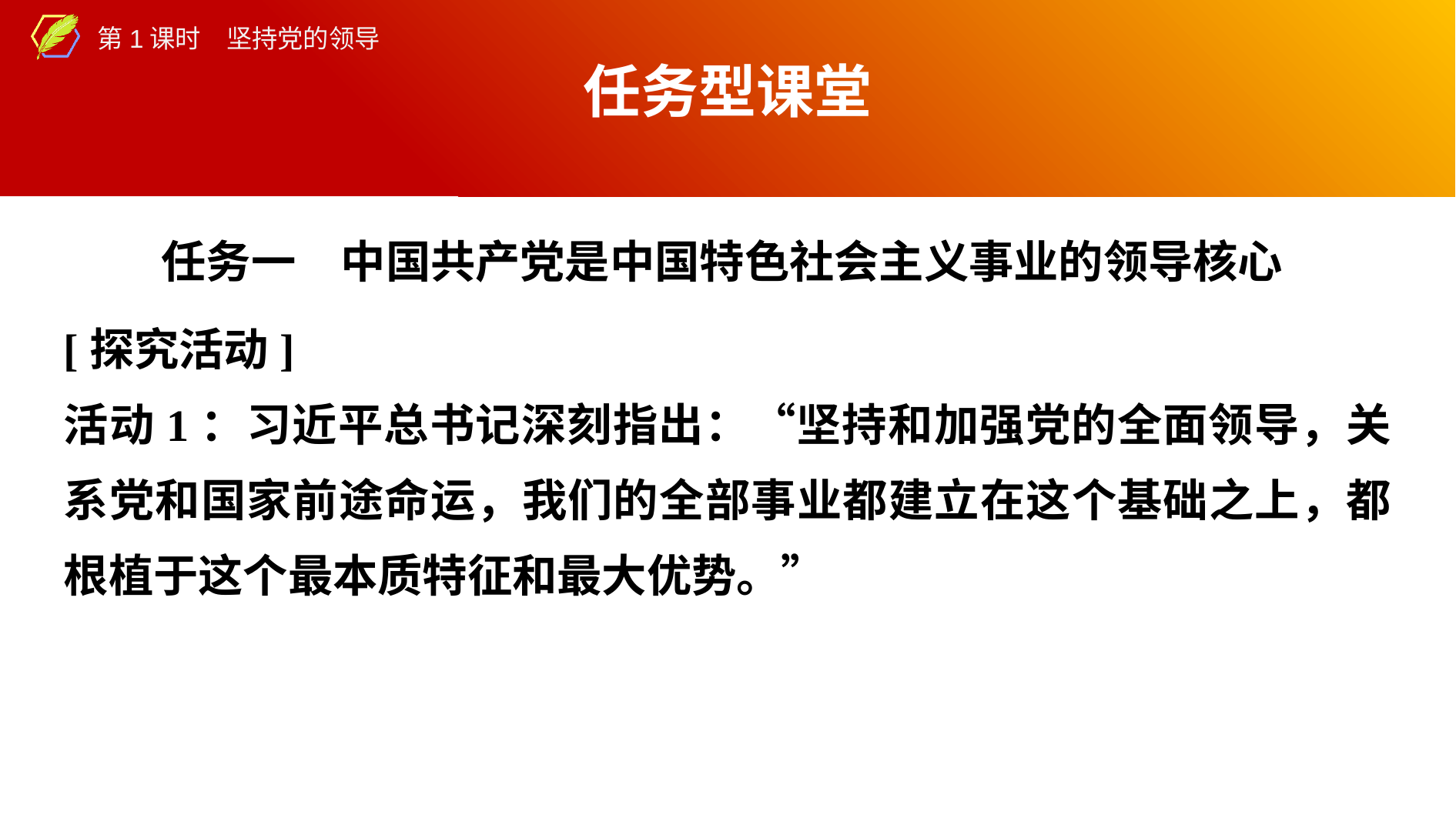

任务型课堂
任务一　中国共产党是中国特色社会主义事业的领导核心
[探究活动]
活动1：习近平总书记深刻指出：“坚持和加强党的全面领导，关系党和国家前途命运，我们的全部事业都建立在这个基础之上，都根植于这个最本质特征和最大优势。”